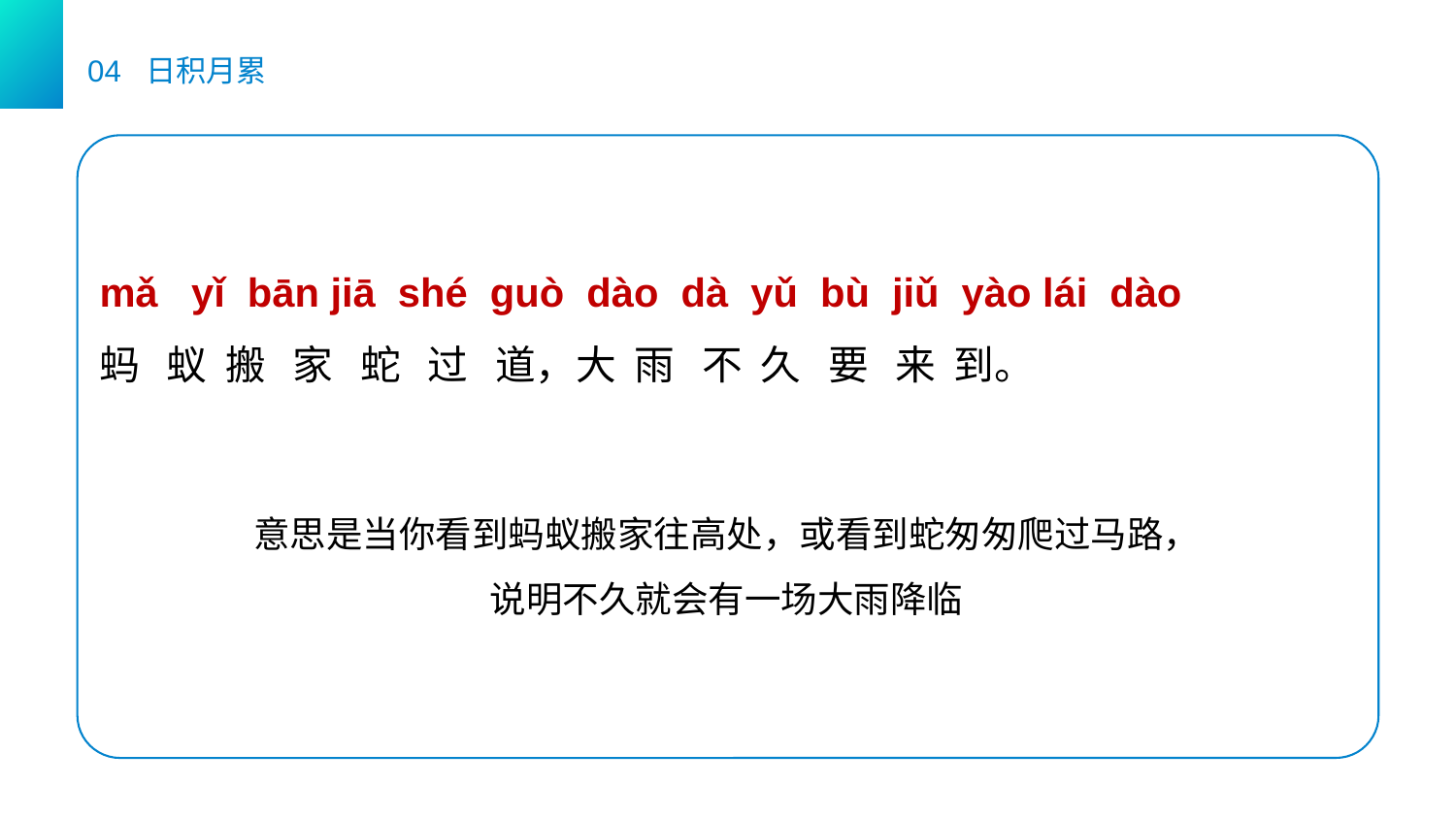

04  日积月累

mǎ   yǐ  bān jiā  shé  guò  dào  dà  yǔ  bù  jiǔ  yào lái  dào
蚂   蚁  搬   家   蛇   过   道，大  雨   不  久   要   来  到。
意思是当你看到蚂蚁搬家往高处，或看到蛇匆匆爬过马路，
说明不久就会有一场大雨降临